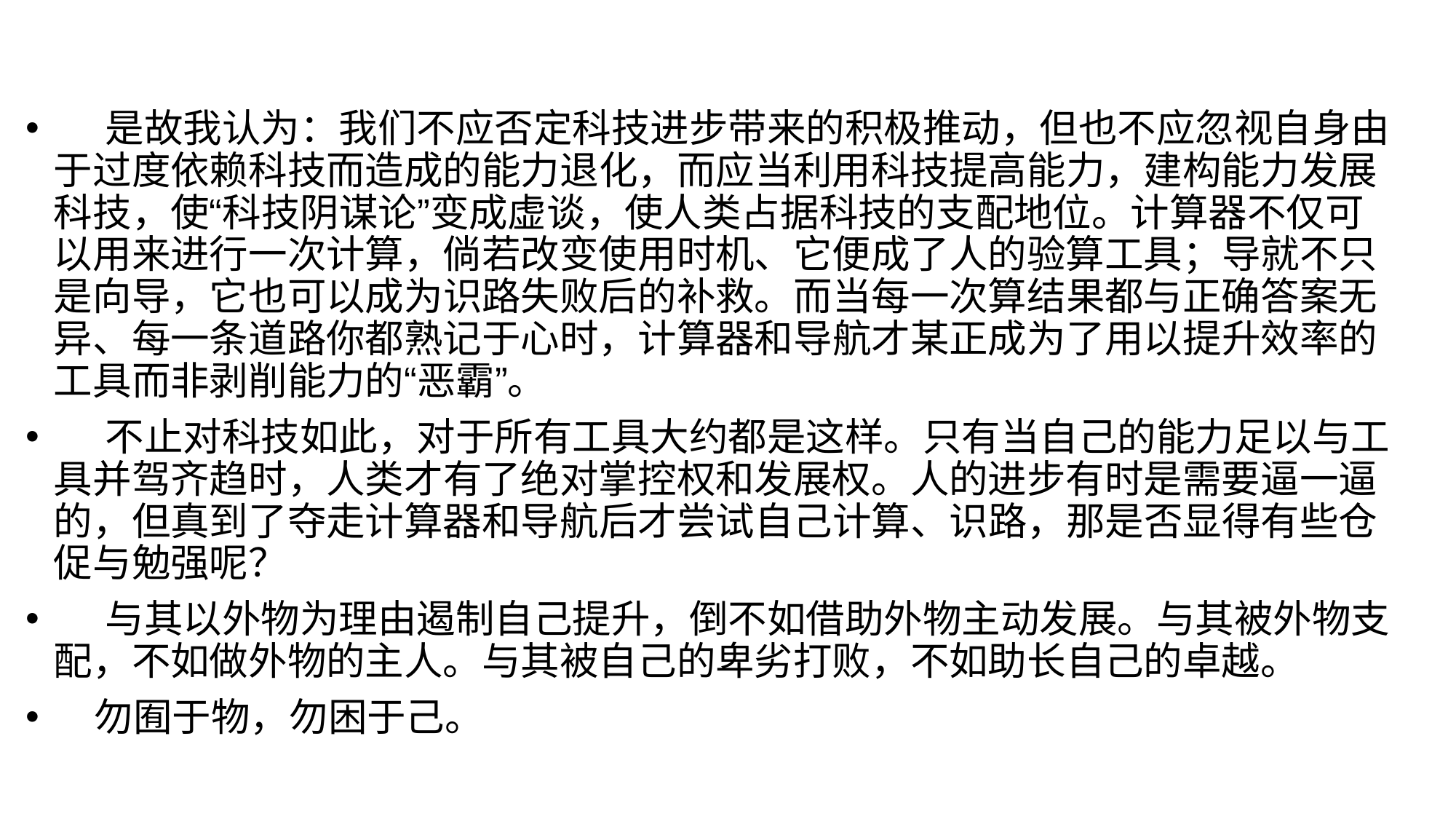

是故我认为：我们不应否定科技进步带来的积极推动，但也不应忽视自身由于过度依赖科技而造成的能力退化，而应当利用科技提高能力，建构能力发展科技，使“科技阴谋论”变成虚谈，使人类占据科技的支配地位。计算器不仅可以用来进行一次计算，倘若改变使用时机、它便成了人的验算工具；导就不只是向导，它也可以成为识路失败后的补救。而当每一次算结果都与正确答案无异、每一条道路你都熟记于心时，计算器和导航才某正成为了用以提升效率的工具而非剥削能力的“恶霸”。
    不止对科技如此，对于所有工具大约都是这样。只有当自己的能力足以与工具并驾齐趋时，人类才有了绝对掌控权和发展权。人的进步有时是需要逼一逼的，但真到了夺走计算器和导航后才尝试自己计算、识路，那是否显得有些仓促与勉强呢？
    与其以外物为理由遏制自己提升，倒不如借助外物主动发展。与其被外物支配，不如做外物的主人。与其被自己的卑劣打败，不如助长自己的卓越。
   勿囿于物，勿困于己。